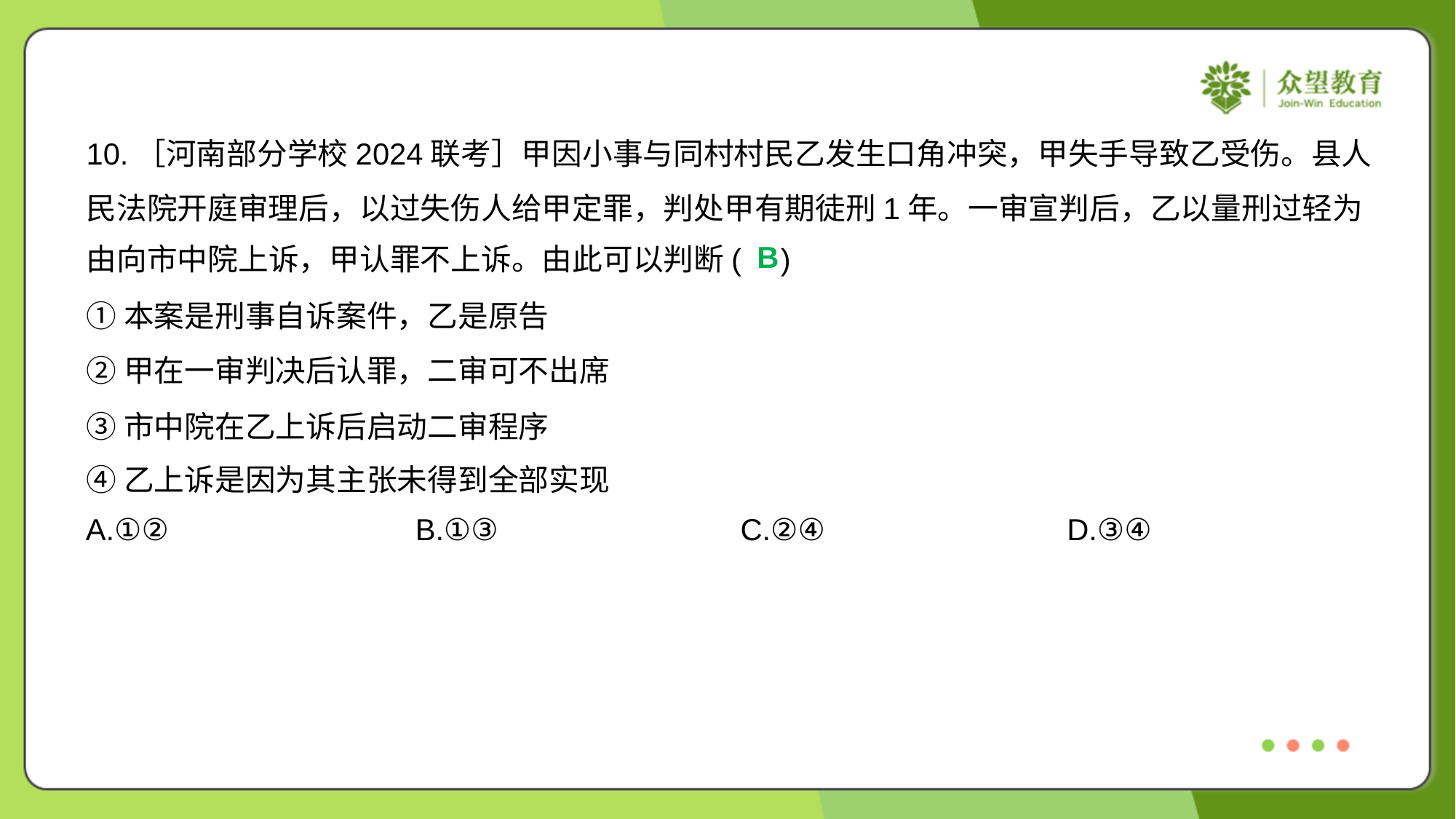

10.［河南部分学校2024联考］甲因小事与同村村民乙发生口角冲突，甲失手导致乙受伤。县人
民法院开庭审理后，以过失伤人给甲定罪，判处甲有期徒刑1年。一审宣判后，乙以量刑过轻为
由向市中院上诉，甲认罪不上诉。由此可以判断(     )
B
①本案是刑事自诉案件，乙是原告
②甲在一审判决后认罪，二审可不出席
③市中院在乙上诉后启动二审程序
④乙上诉是因为其主张未得到全部实现
A.①②	B.①③	C.②④	D.③④